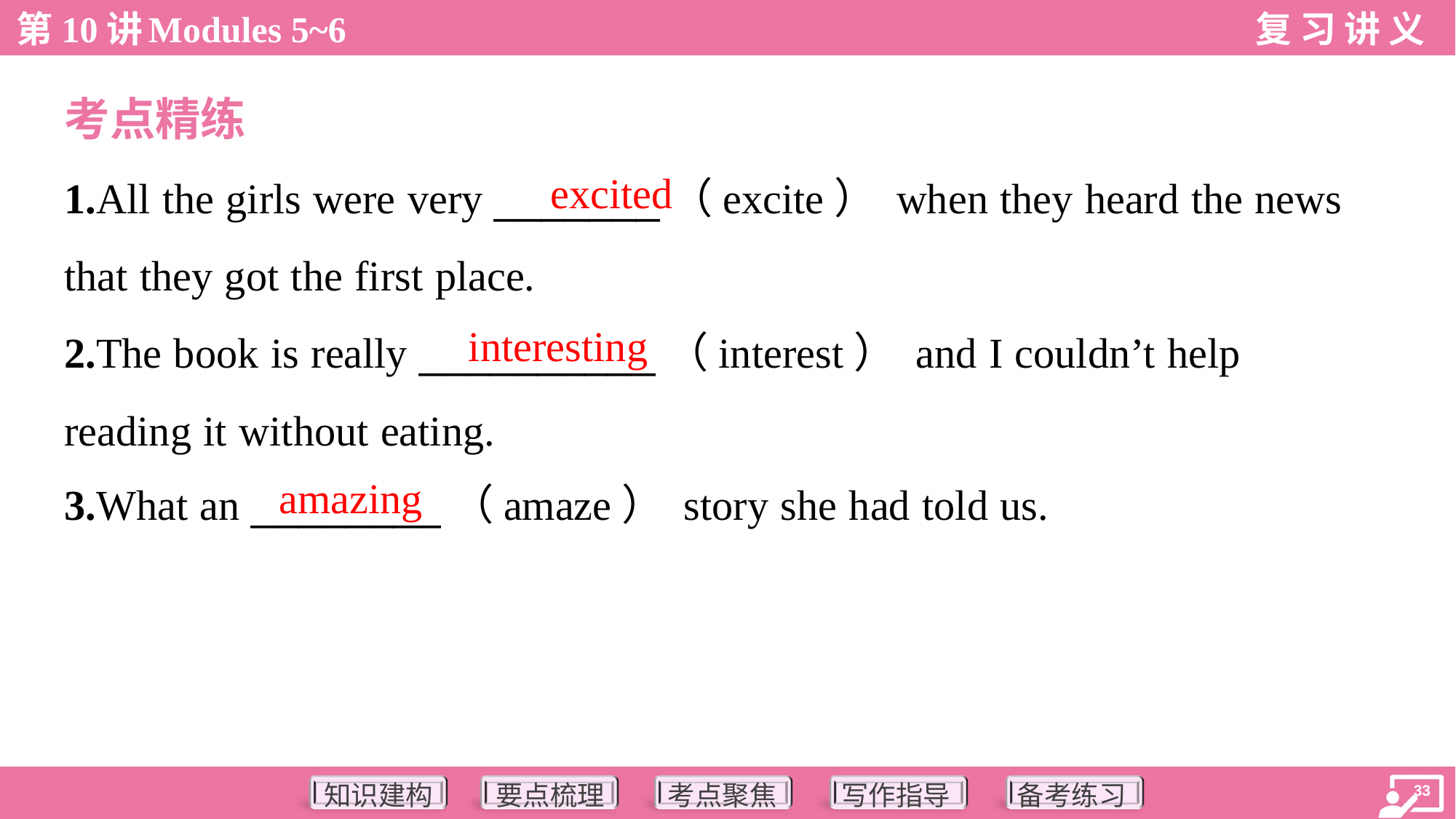

考点精练
excited
1.All the girls were very _______（excite） when they heard the news
that they got the first place.
2.The book is really __________（interest） and I couldn’t help
reading it without eating.
3.What an ________（amaze） story she had told us.
interesting
amazing